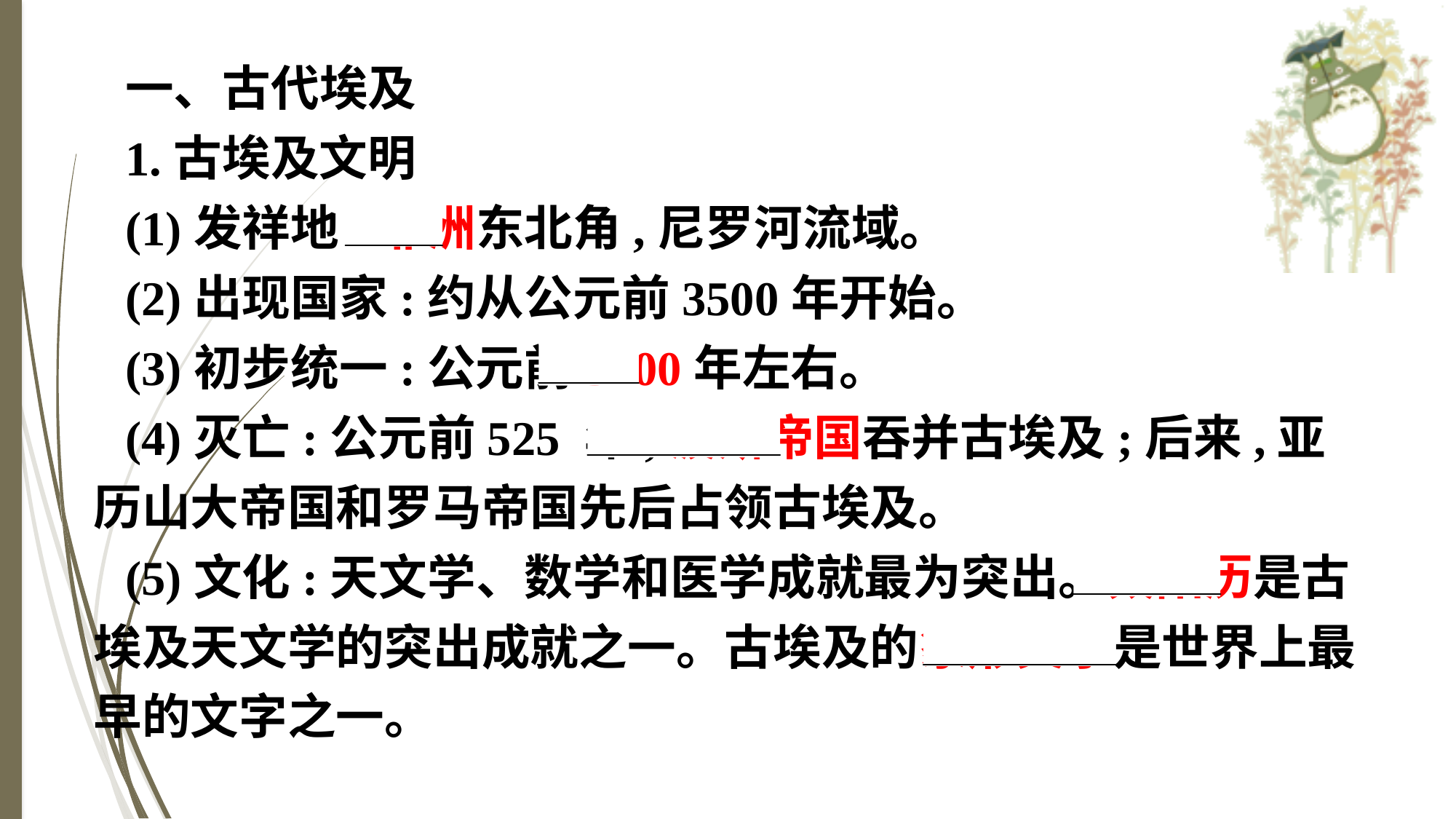

一、古代埃及
1.古埃及文明
(1)发祥地:非洲东北角,尼罗河流域。
(2)出现国家:约从公元前3500年开始。
(3)初步统一:公元前3100年左右。
(4)灭亡:公元前525 年,波斯帝国吞并古埃及;后来,亚历山大帝国和罗马帝国先后占领古埃及。
(5)文化:天文学、数学和医学成就最为突出。太阳历是古埃及天文学的突出成就之一。古埃及的象形文字是世界上最早的文字之一。